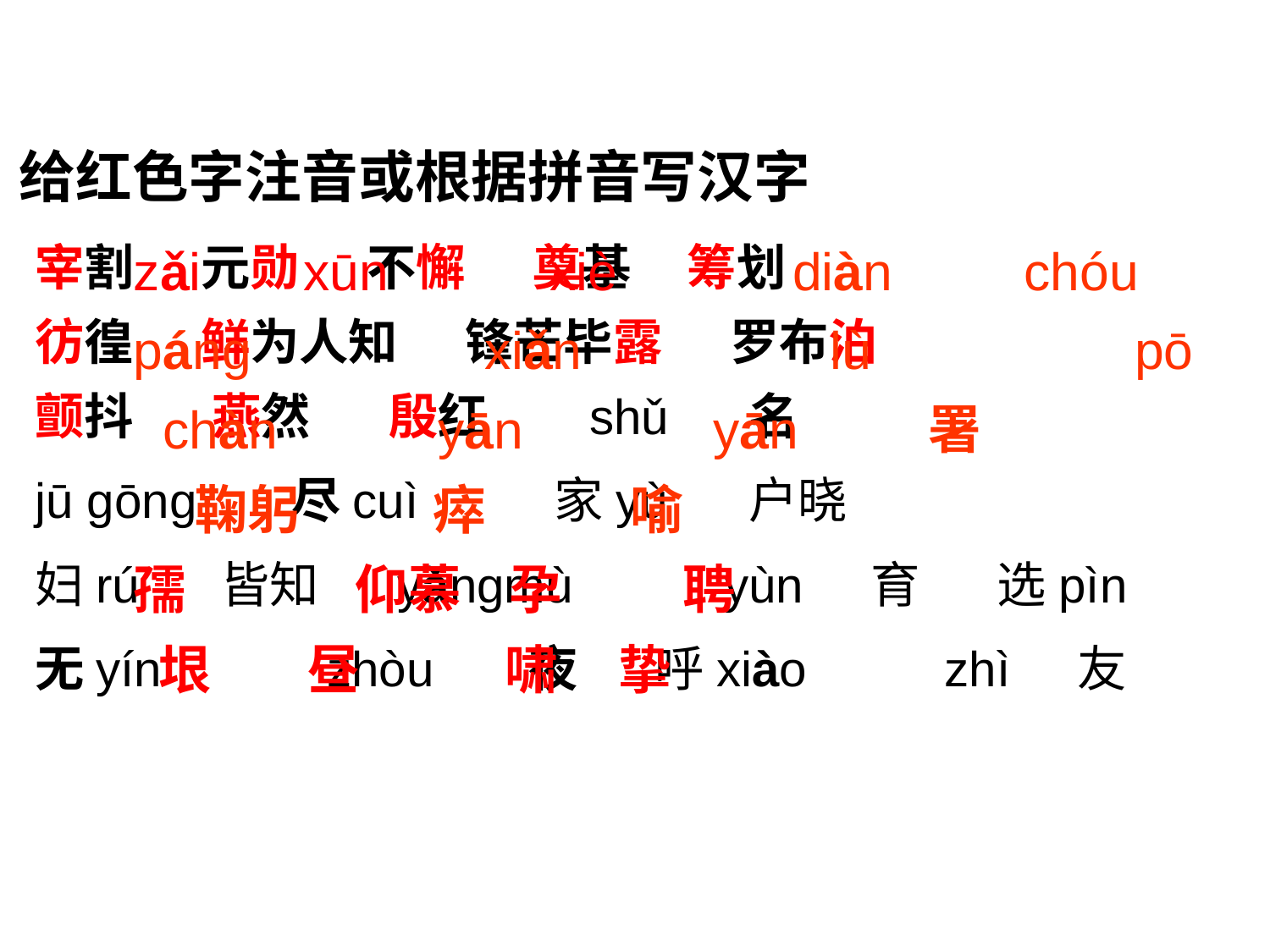

给红色字注音或根据拼音写汉字
zǎi       xūn           xiè            diàn         chóu      páng                xiǎn                 lù                  pō       chàn           yān             yān        署
    鞠躬           瘁            喻
孺              仰慕    孕          聘
 垠        昼            啸     挚
宰割      元勋      不懈      奠基     筹划
彷徨      鲜为人知      锋芒毕露      罗布泊
颤抖       燕然       殷红        shǔ     名
jū gōng      尽cuì         家yù     户晓
妇rú     皆知      yǎngmù           yùn    育       选pìn
无yín            zhòu      夜       呼xiào          zhì    友